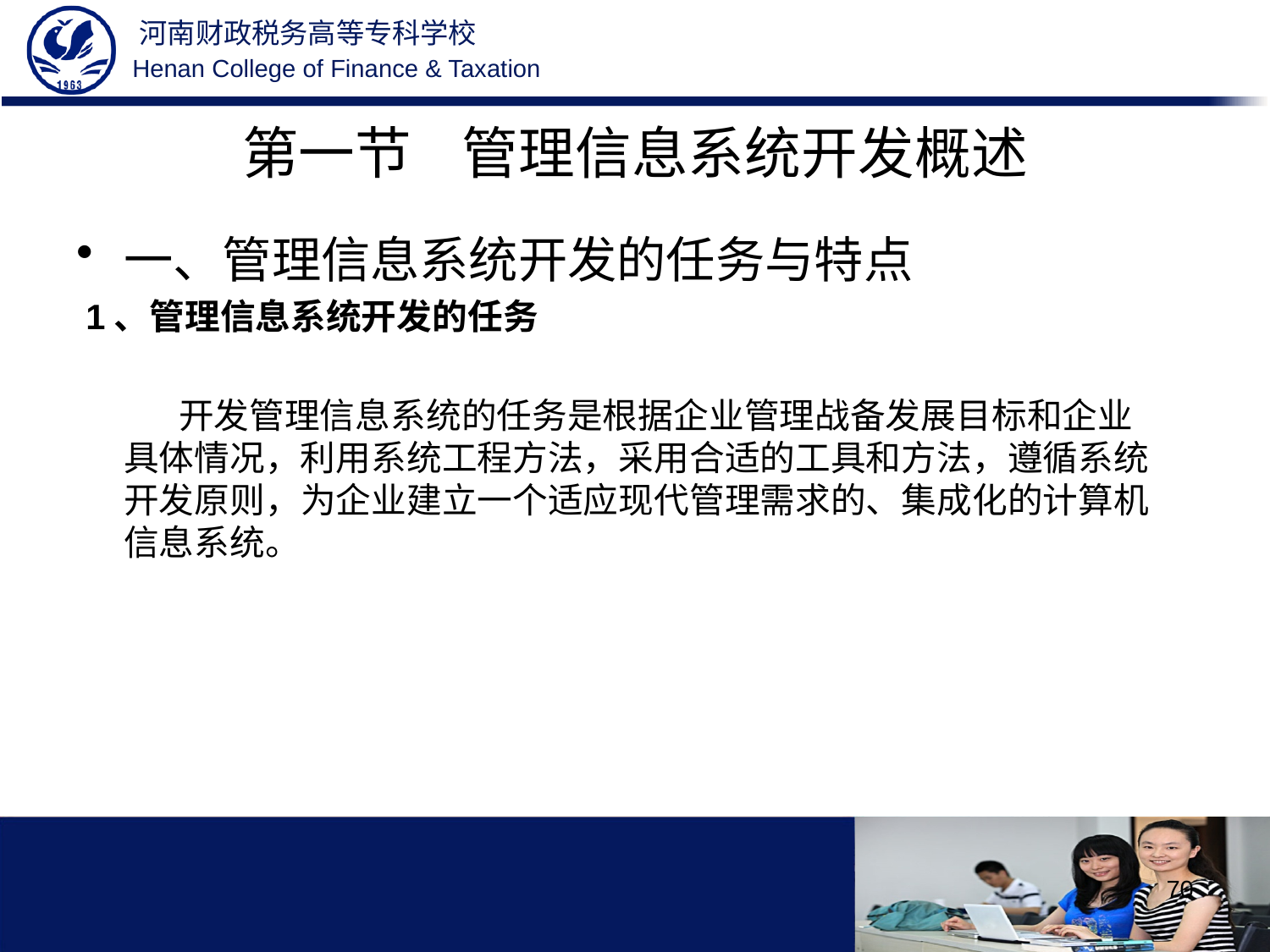

# 第一节    管理信息系统开发概述
一、管理信息系统开发的任务与特点
 1、管理信息系统开发的任务

            开发管理信息系统的任务是根据企业管理战备发展目标和企业具体情况，利用系统工程方法，采用合适的工具和方法，遵循系统开发原则，为企业建立一个适应现代管理需求的、集成化的计算机信息系统。

70